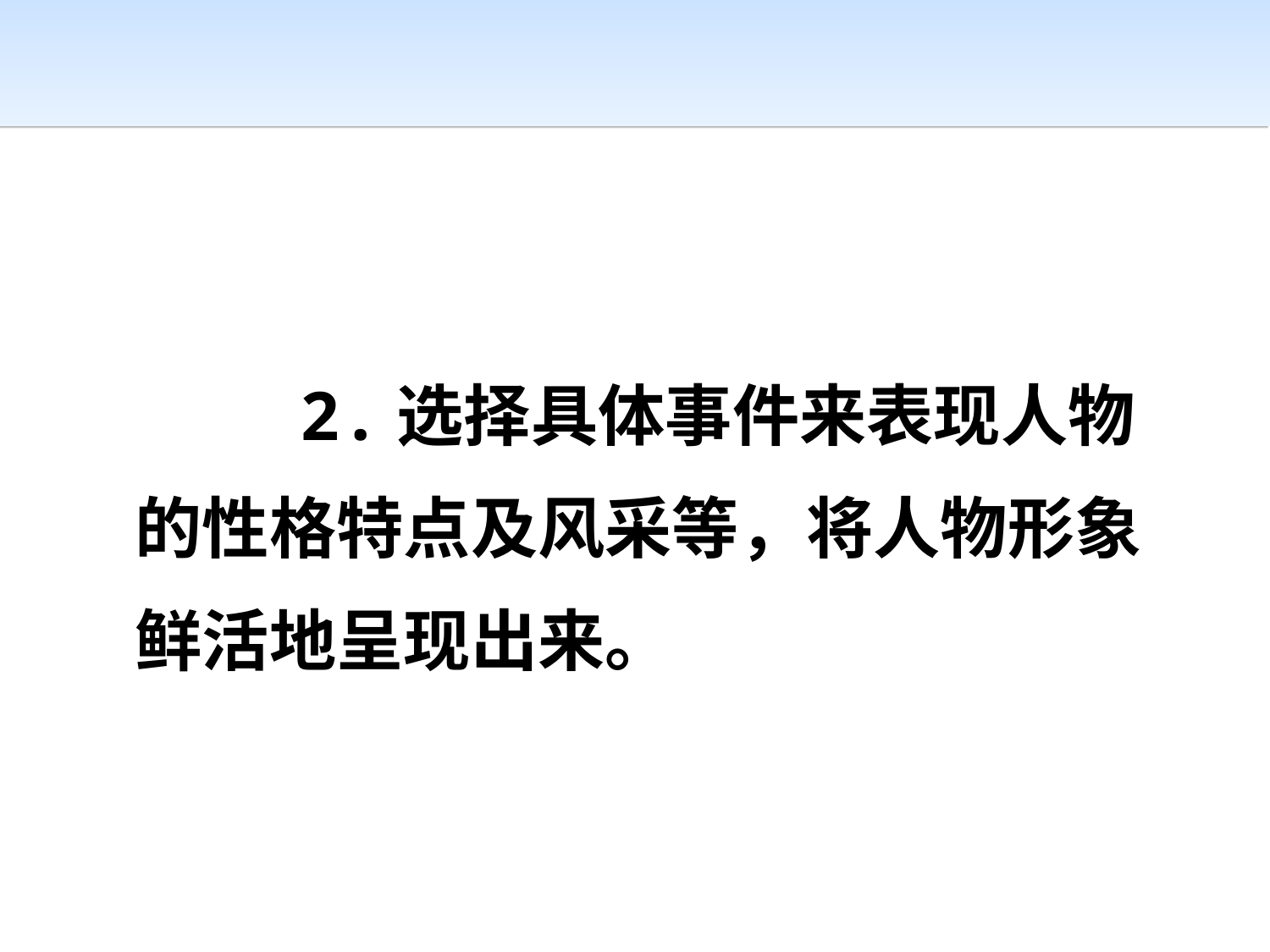

2.选择具体事件来表现人物的性格特点及风采等，将人物形象鲜活地呈现出来。